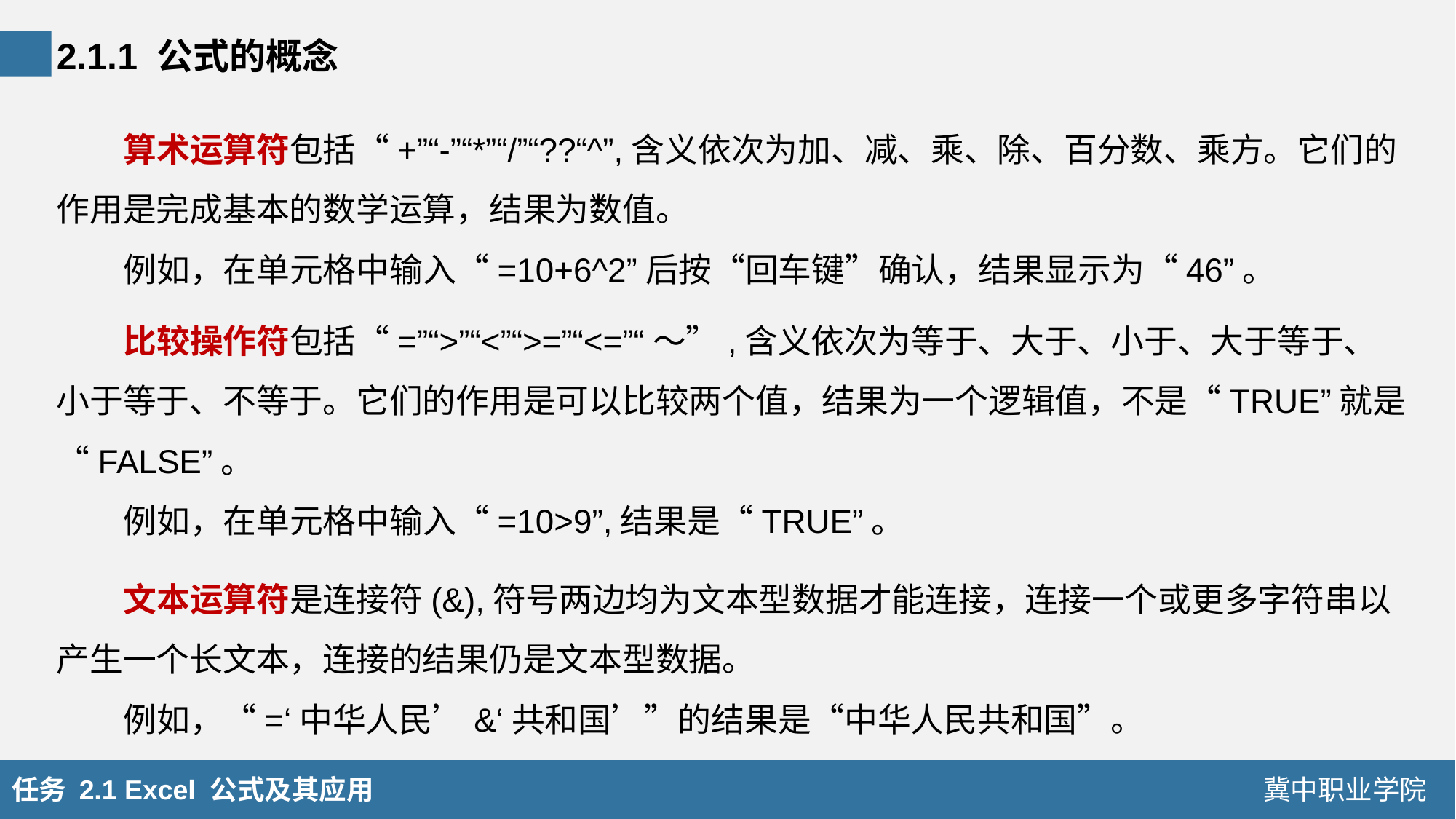

2.1.1 公式的概念
算术运算符包括“+”“-”“*”“/”“??“^”,含义依次为加、减、乘、除、百分数、乘方。它们的作用是完成基本的数学运算，结果为数值。
例如，在单元格中输入“=10+6^2”后按“回车键”确认，结果显示为“46”。
比较操作符包括“=”“>”“<”“>=”“<=”“～”,含义依次为等于、大于、小于、大于等于、小于等于、不等于。它们的作用是可以比较两个值，结果为一个逻辑值，不是“TRUE”就是“FALSE”。
例如，在单元格中输入“=10>9”,结果是“TRUE”。
文本运算符是连接符(&),符号两边均为文本型数据才能连接，连接一个或更多字符串以产生一个长文本，连接的结果仍是文本型数据。
例如，“=‘中华人民’&‘共和国’”的结果是“中华人民共和国”。

任务 2.1 Excel 公式及其应用
冀中职业学院